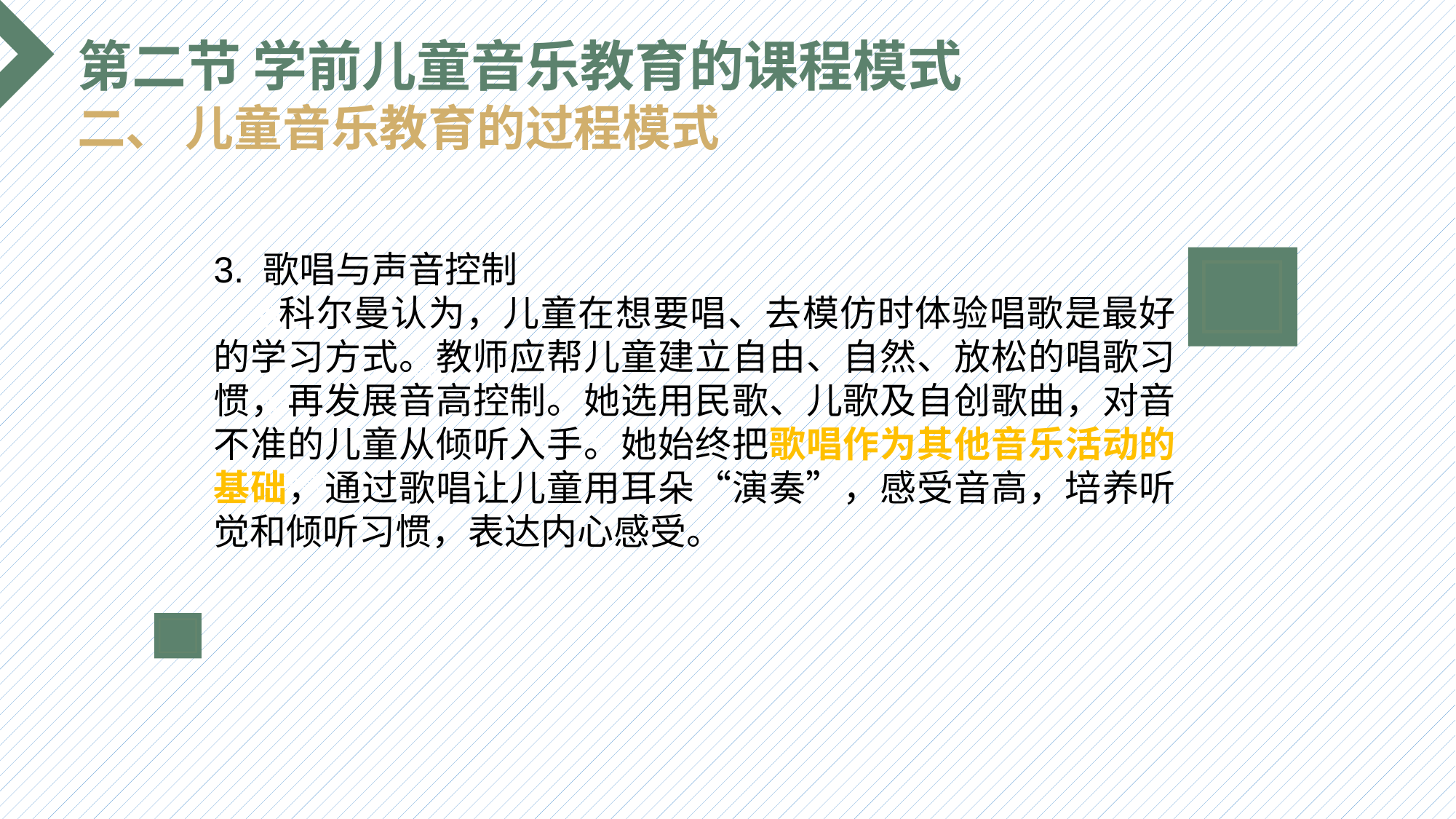

第二节 学前儿童音乐教育的课程模式
二、 儿童音乐教育的过程模式

3. 歌唱与声音控制
      科尔曼认为，儿童在想要唱、去模仿时体验唱歌是最好的学习方式。教师应帮儿童建立自由、自然、放松的唱歌习惯，再发展音高控制。她选用民歌、儿歌及自创歌曲，对音不准的儿童从倾听入手。她始终把歌唱作为其他音乐活动的基础，通过歌唱让儿童用耳朵“演奏”，感受音高，培养听觉和倾听习惯，表达内心感受。

选题背景
输入您的内容，请简要说明，言简意赅即可输入您的内容，请简要说明，言简意赅即可输入您的内容，请简要说明，言简意赅即可输入您的内容，请简要说明，言简意赅即可